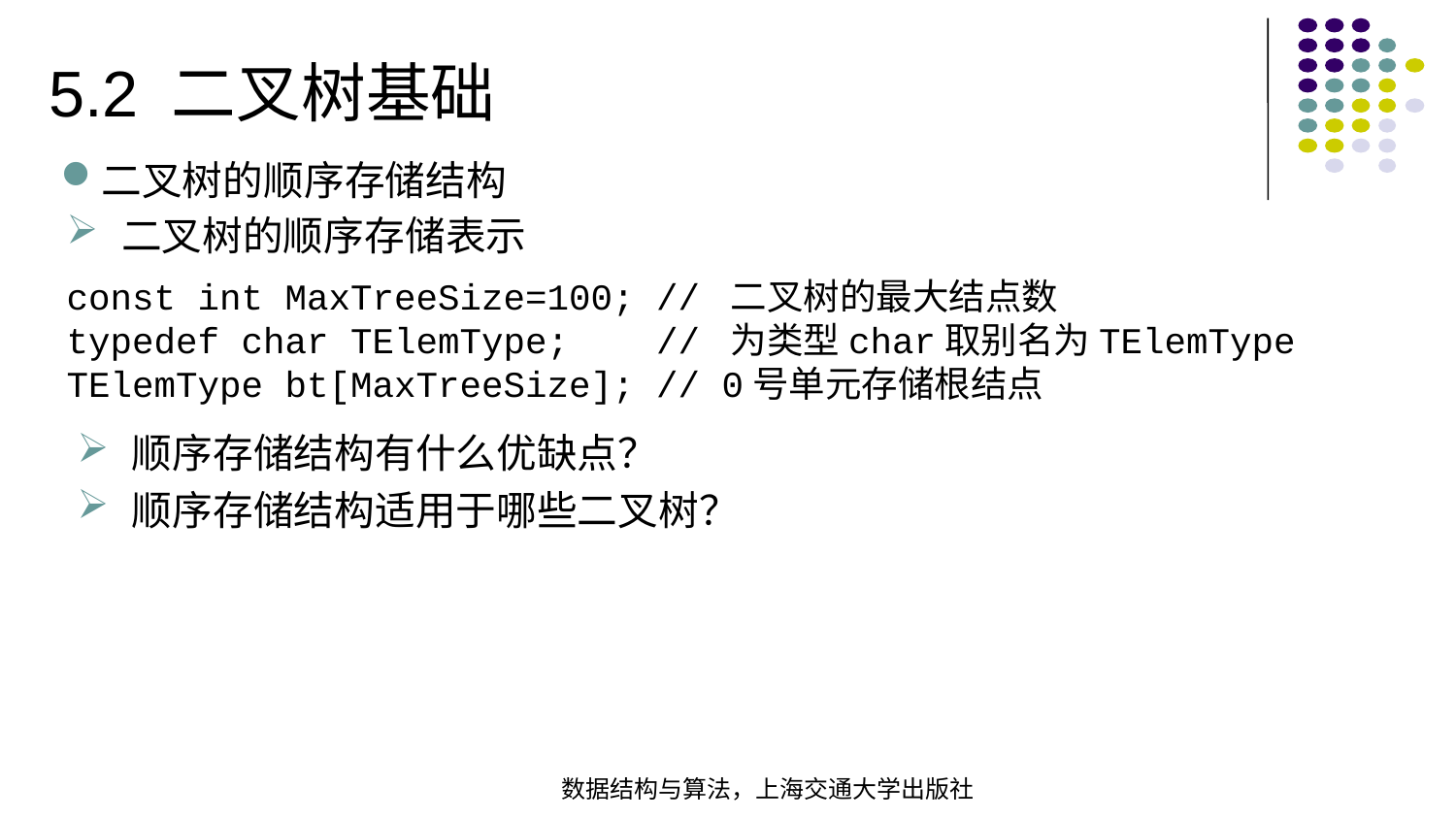

5.2 二叉树基础
二叉树的顺序存储结构
二叉树的顺序存储表示
const int MaxTreeSize=100; // 二叉树的最大结点数typedef char TElemType;    // 为类型char取别名为TElemType
TElemType bt[MaxTreeSize]; // 0号单元存储根结点
顺序存储结构有什么优缺点？
顺序存储结构适用于哪些二叉树？